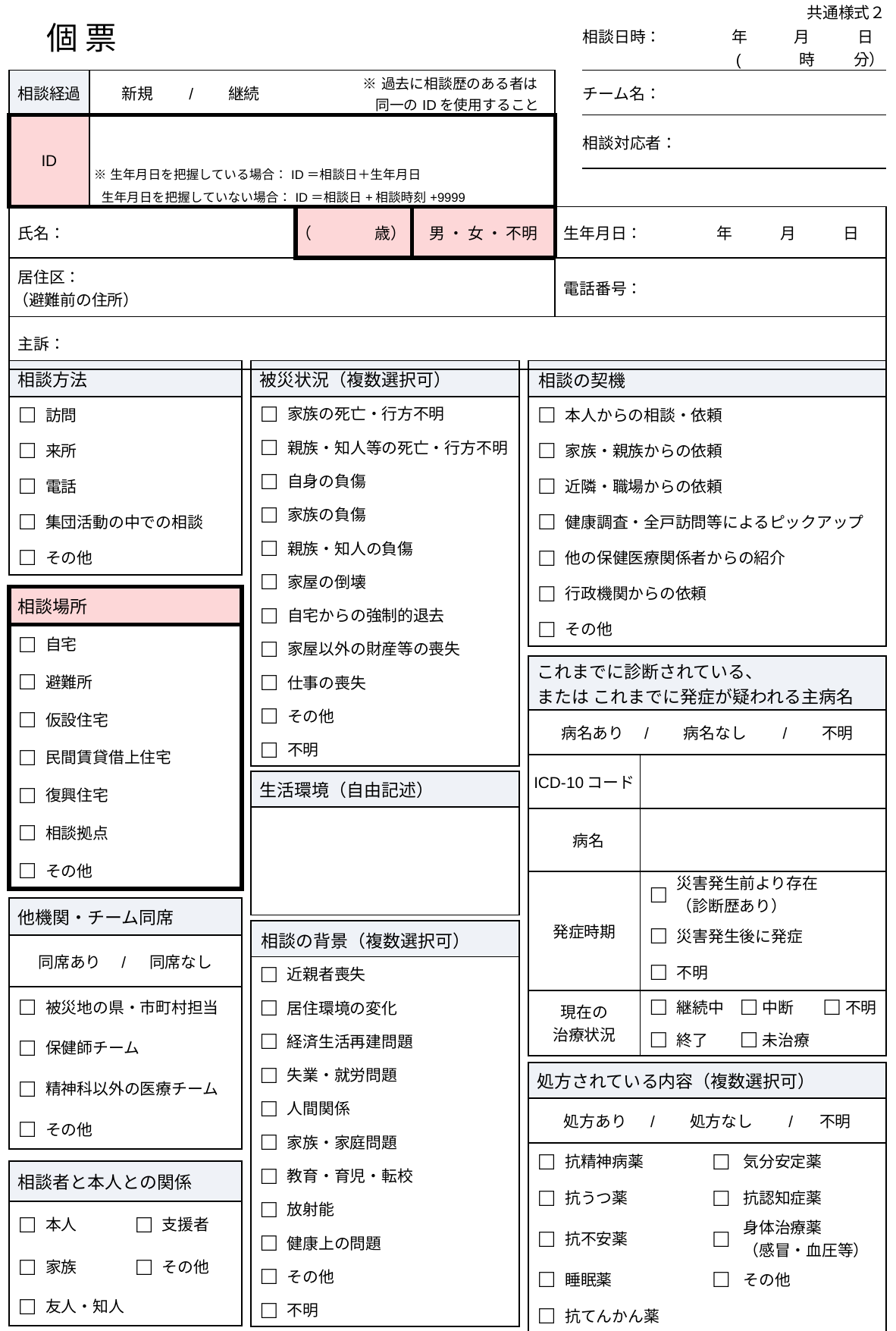

| 個 票 |  |  |  |  |  | 共通様式２ |  |  |  |
| --- | --- | --- | --- | --- | --- | --- | --- | --- | --- |
|  |  |  |  |  |  | 相談日時：　　　　 年　　　月　　　日 　　　　　　　　 　(　　　 時 　　分） |  |  |  |
| 相談経過 | 新規　　/　　継続 |  | ※過去に相談歴のある者は 　 同一のIDを使用すること |  |  | チーム名： |  |  |  |
| ID | ※生年月日を把握している場合：ID＝相談日＋生年月日 生年月日を把握していない場合：ID＝相談日+相談時刻+9999 |  |  |  |  | 相談対応者： |  |  |  |
|  |  |  |  |  |  |  |  |  |  |
| 氏名： |  | （　　　　歳） |  | 男 ・ 女 ・ 不明 | 生年月日：　　 年　　　月　　　日 |  |  |  |  |
| 居住区： （避難前の住所） |  |  |  |  | 電話番号： |  |  |  |  |
| 主訴： |  |  |  |  |  |  |  |  |  |
| 被災状況（複数選択可） |  |
| --- | --- |
| □ | 家族の死亡・行方不明 |
| □ | 親族・知人等の死亡・行方不明 |
| □ | 自身の負傷 |
| □ | 家族の負傷 |
| □ | 親族・知人の負傷 |
| □ | 家屋の倒壊 |
| □ | 自宅からの強制的退去 |
| □ | 家屋以外の財産等の喪失 |
| □ | 仕事の喪失 |
| □ | その他 |
| □ | 不明 |
| 相談方法 |  |
| --- | --- |
| □ | 訪問 |
| □ | 来所 |
| □ | 電話 |
| □ | 集団活動の中での相談 |
| □ | その他 |
| 相談の契機 |  |
| --- | --- |
| □ | 本人からの相談・依頼 |
| □ | 家族・親族からの依頼 |
| □ | 近隣・職場からの依頼 |
| □ | 健康調査・全戸訪問等によるピックアップ |
| □ | 他の保健医療関係者からの紹介 |
| □ | 行政機関からの依頼 |
| □ | その他 |
| 相談場所 |  |
| --- | --- |
| □ | 自宅 |
| □ | 避難所 |
| □ | 仮設住宅 |
| □ | 民間賃貸借上住宅 |
| □ | 復興住宅 |
| □ | 相談拠点 |
| □ | その他 |
| これまでに診断されている、 または これまでに発症が疑われる主病名 |  |  |  |  |  |  |
| --- | --- | --- | --- | --- | --- | --- |
| 病名あり　/　　病名なし　　/　　不明 |  |  |  |  |  |  |
| ICD‐10コード |  |  |  |  |  |  |
| 病名 |  |  |  |  |  |  |
| 発症時期 | □ | 災害発生前より存在 （診断歴あり） |  |  |  |  |
|  | □ | 災害発生後に発症 |  |  |  |  |
|  | □ | 不明 |  |  |  |  |
| 現在の 治療状況 | □ | 継続中 | □ | 中断 | □ | 不明 |
|  | □ | 終了 | □ | 未治療 |  |  |
| 生活環境（自由記述） |
| --- |
|  |
| 他機関・チーム同席 |  |
| --- | --- |
| 同席あり　/ 　同席なし |  |
| □ | 被災地の県・市町村担当 |
| □ | 保健師チーム |
| □ | 精神科以外の医療チーム |
| □ | その他 |
| 相談の背景（複数選択可） |  |
| --- | --- |
| □ | 近親者喪失 |
| □ | 居住環境の変化 |
| □ | 経済生活再建問題 |
| □ | 失業・就労問題 |
| □ | 人間関係 |
| □ | 家族・家庭問題 |
| □ | 教育・育児・転校 |
| □ | 放射能 |
| □ | 健康上の問題 |
| □ | その他 |
| □ | 不明 |
| 処方されている内容（複数選択可） |  |  |  |
| --- | --- | --- | --- |
| 処方あり 　/　　処方なし　　/　 不明 |  |  |  |
| □ | 抗精神病薬 | □ | 気分安定薬 |
| □ | 抗うつ薬 | □ | 抗認知症薬 |
| □ | 抗不安薬 | □ | 身体治療薬 （感冒・血圧等） |
| □ | 睡眠薬 | □ | その他 |
| □ | 抗てんかん薬 |  |  |
| 相談者と本人との関係 |  |  |  |
| --- | --- | --- | --- |
| □ | 本人 | □ | 支援者 |
| □ | 家族 | □ | その他 |
| □ | 友人・知人 |  |  |